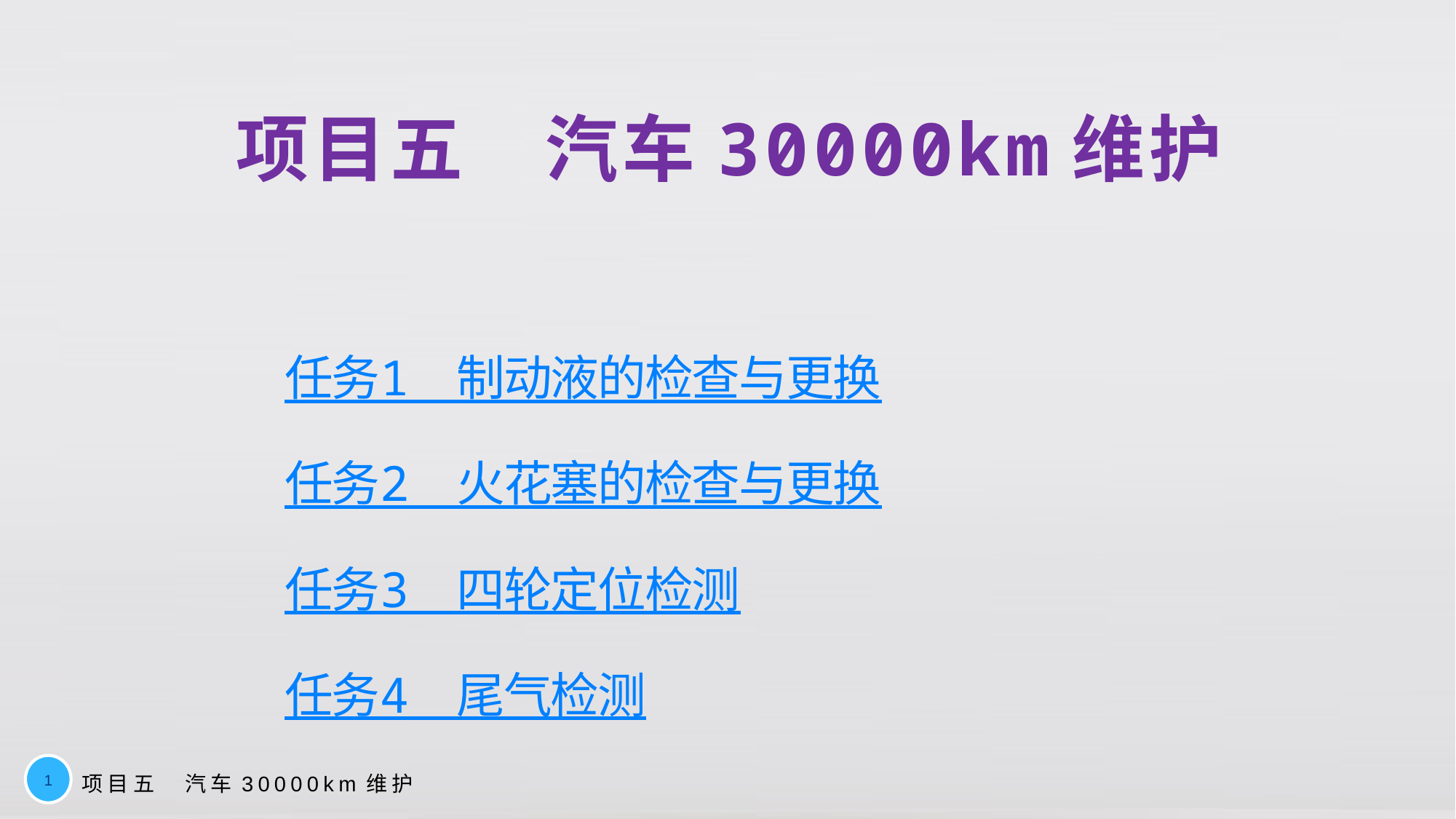

项目五　汽车30000km维护
任务1　制动液的检查与更换
任务2　火花塞的检查与更换
任务3　四轮定位检测
任务4　尾气检测
1